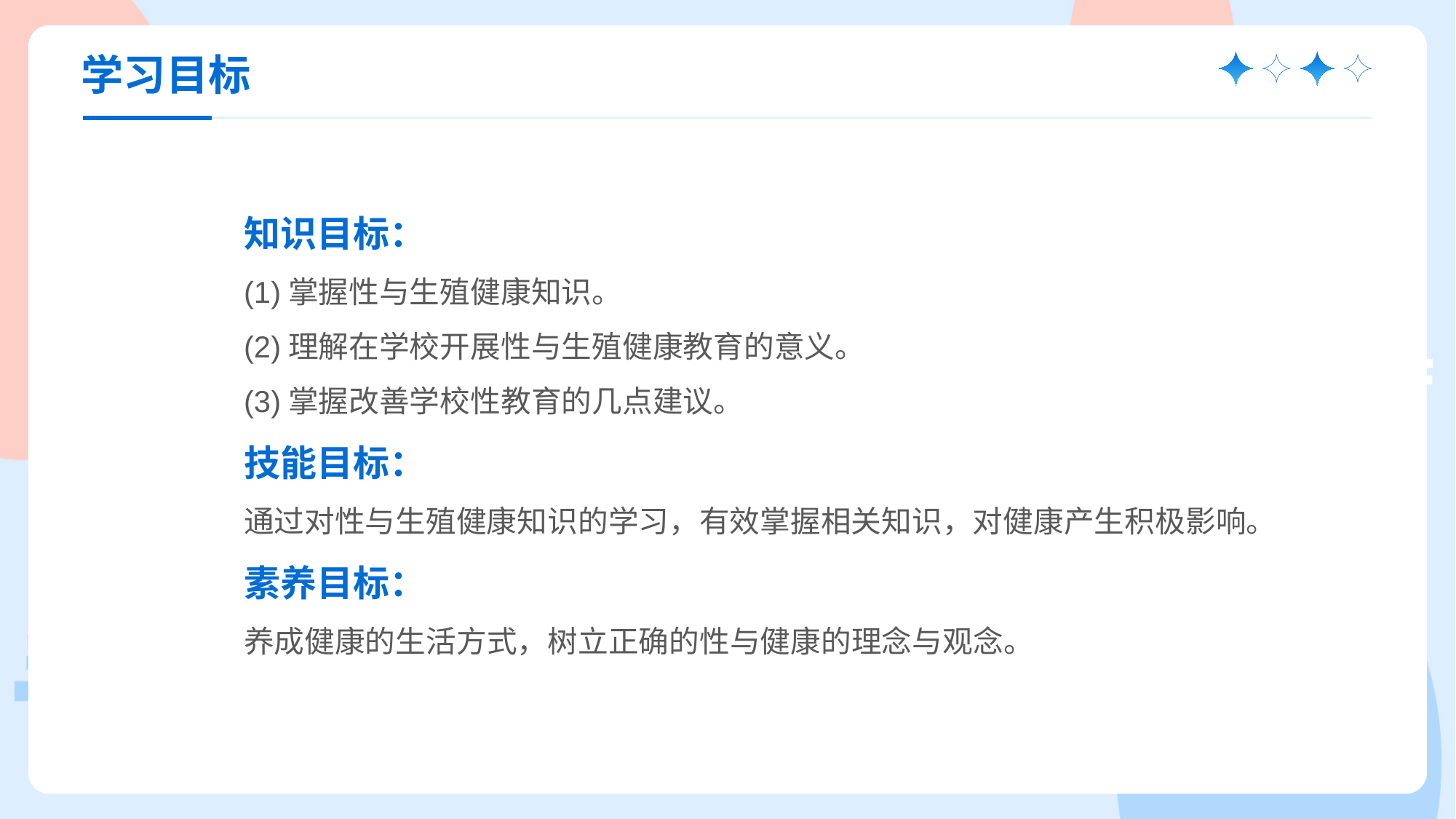

学习目标
知识目标：
(1)掌握性与生殖健康知识。
(2)理解在学校开展性与生殖健康教育的意义。
(3)掌握改善学校性教育的几点建议。
技能目标：
通过对性与生殖健康知识的学习，有效掌握相关知识，对健康产生积极影响。
素养目标：
养成健康的生活方式，树立正确的性与健康的理念与观念。